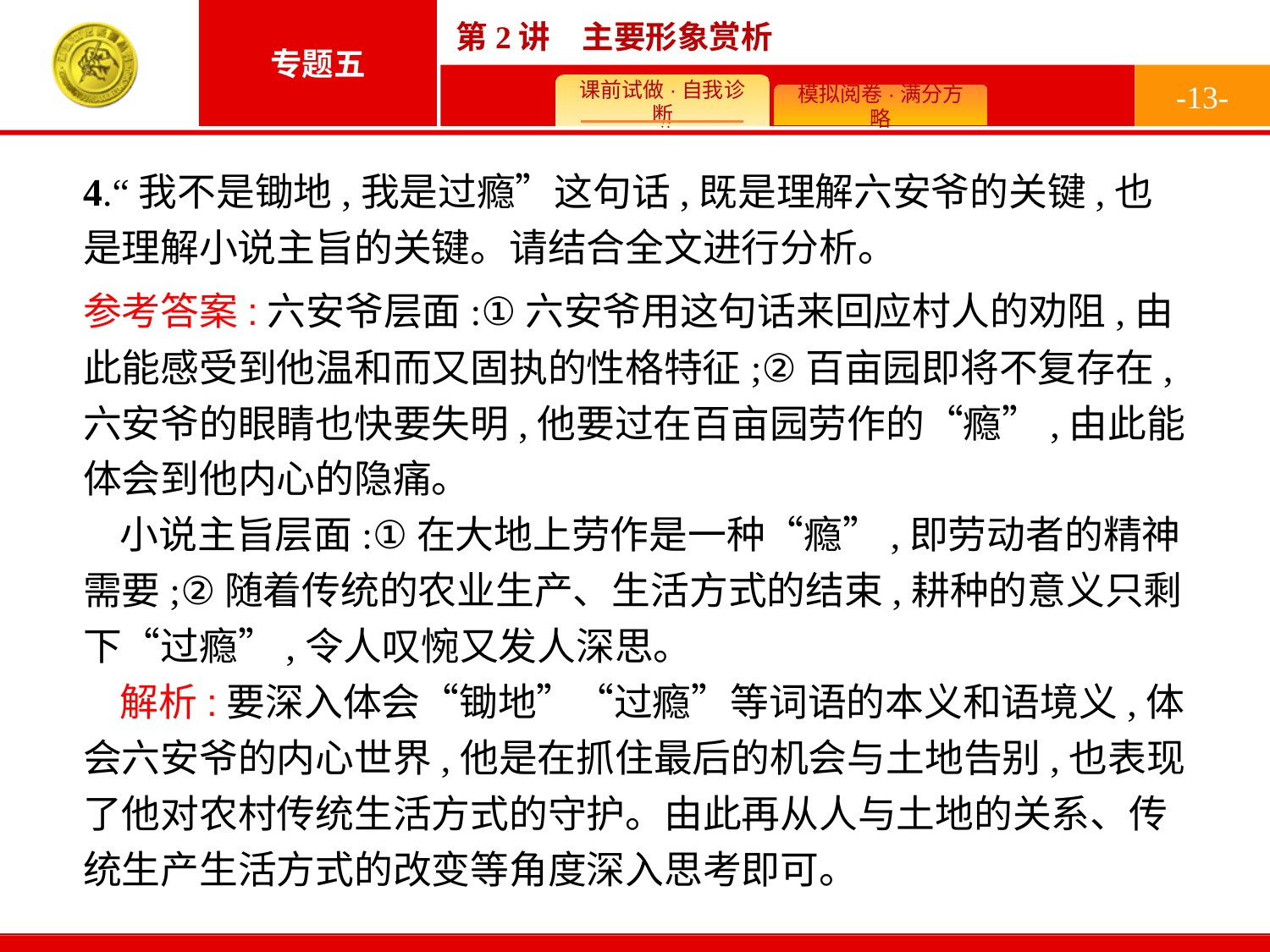

-13-
4.“我不是锄地,我是过瘾”这句话,既是理解六安爷的关键,也是理解小说主旨的关键。请结合全文进行分析。
参考答案:六安爷层面:①六安爷用这句话来回应村人的劝阻,由此能感受到他温和而又固执的性格特征;②百亩园即将不复存在,六安爷的眼睛也快要失明,他要过在百亩园劳作的“瘾”,由此能体会到他内心的隐痛。
小说主旨层面:①在大地上劳作是一种“瘾”,即劳动者的精神需要;②随着传统的农业生产、生活方式的结束,耕种的意义只剩下“过瘾”,令人叹惋又发人深思。
解析:要深入体会“锄地”“过瘾”等词语的本义和语境义,体会六安爷的内心世界,他是在抓住最后的机会与土地告别,也表现了他对农村传统生活方式的守护。由此再从人与土地的关系、传统生产生活方式的改变等角度深入思考即可。